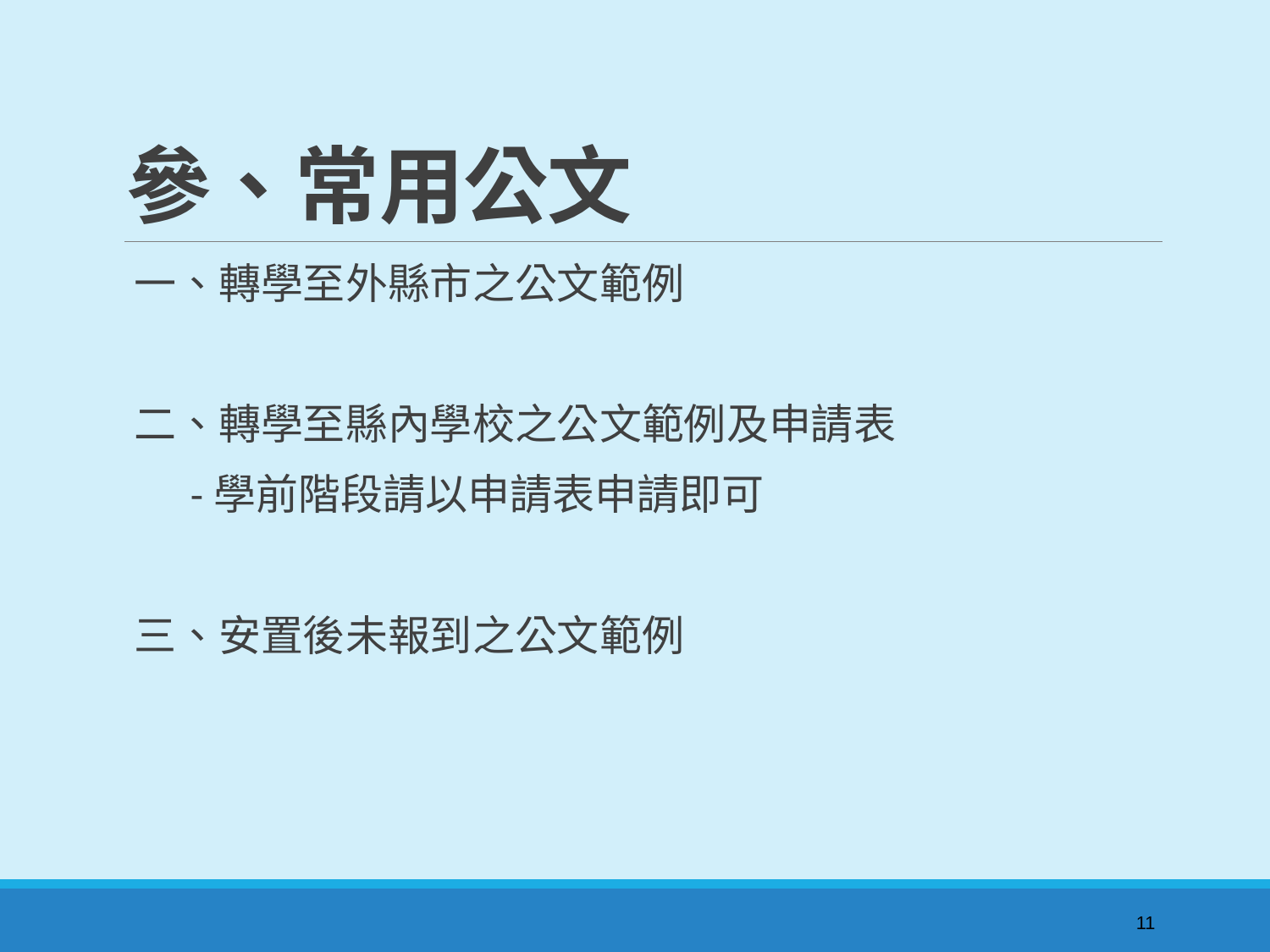

# 參、常用公文
 一、轉學至外縣市之公文範例

 二、轉學至縣內學校之公文範例及申請表
        -學前階段請以申請表申請即可

 三、安置後未報到之公文範例
11